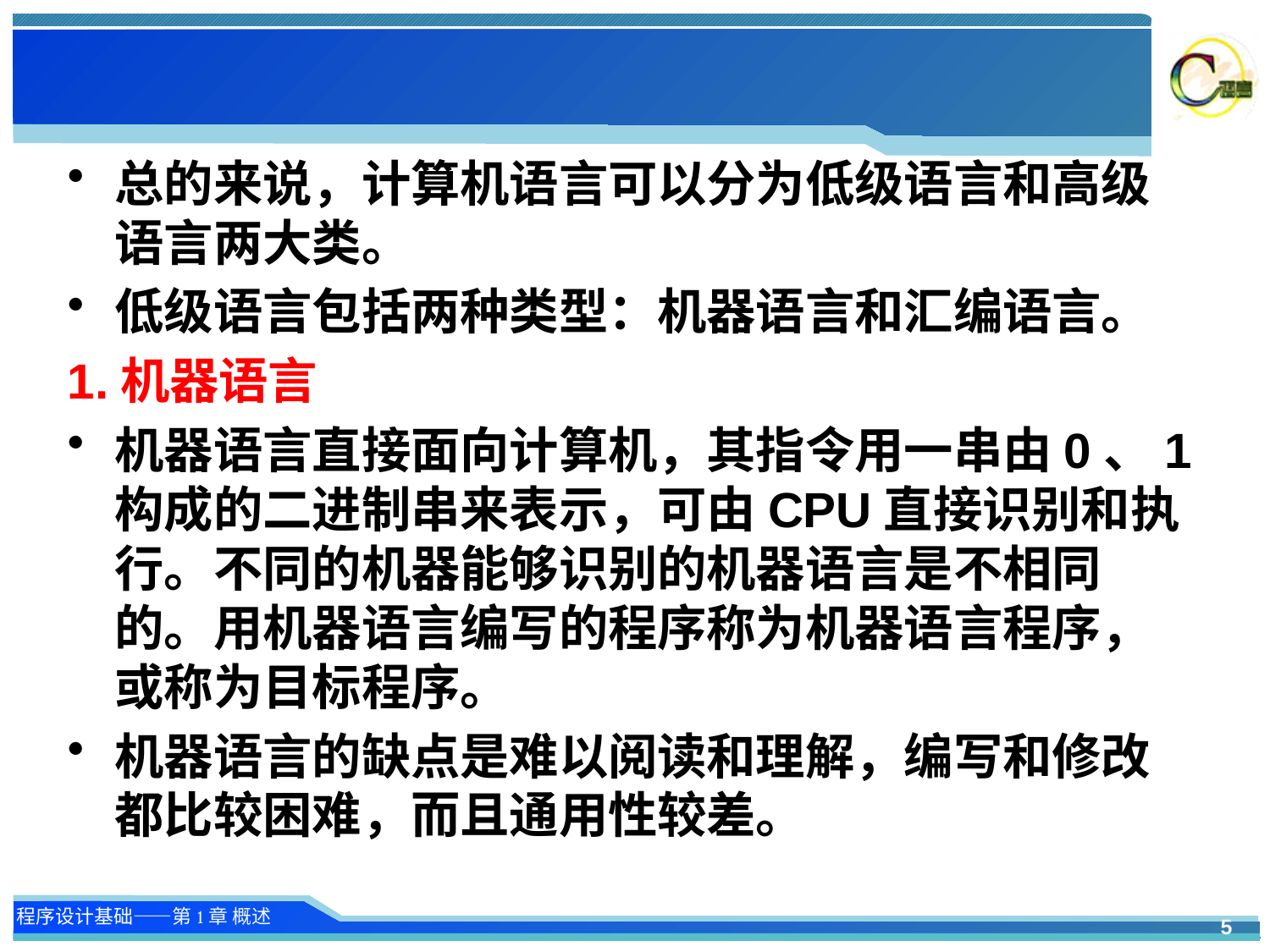

总的来说，计算机语言可以分为低级语言和高级语言两大类。
低级语言包括两种类型：机器语言和汇编语言。
1.机器语言
机器语言直接面向计算机，其指令用一串由0、1构成的二进制串来表示，可由CPU直接识别和执行。不同的机器能够识别的机器语言是不相同的。用机器语言编写的程序称为机器语言程序，或称为目标程序。
机器语言的缺点是难以阅读和理解，编写和修改都比较困难，而且通用性较差。

5